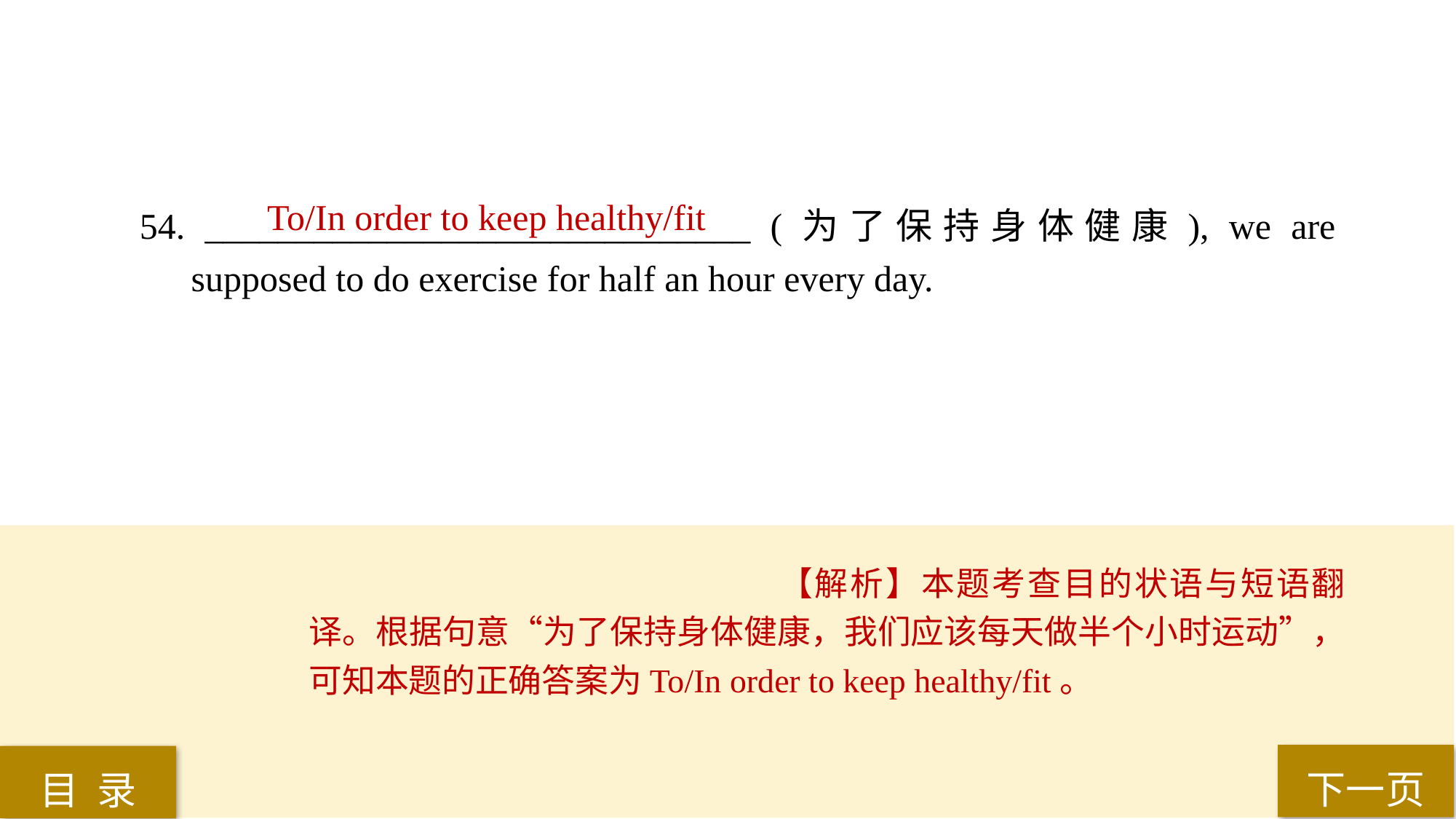

To/In order to keep healthy/fit
54. ______________________________ (为了保持身体健康), we are supposed to do exercise for half an hour every day.
【解析】本题考查目的状语与短语翻译。根据句意“为了保持身体健康，我们应该每天做半个小时运动”，可知本题的正确答案为To/In order to keep healthy/fit。